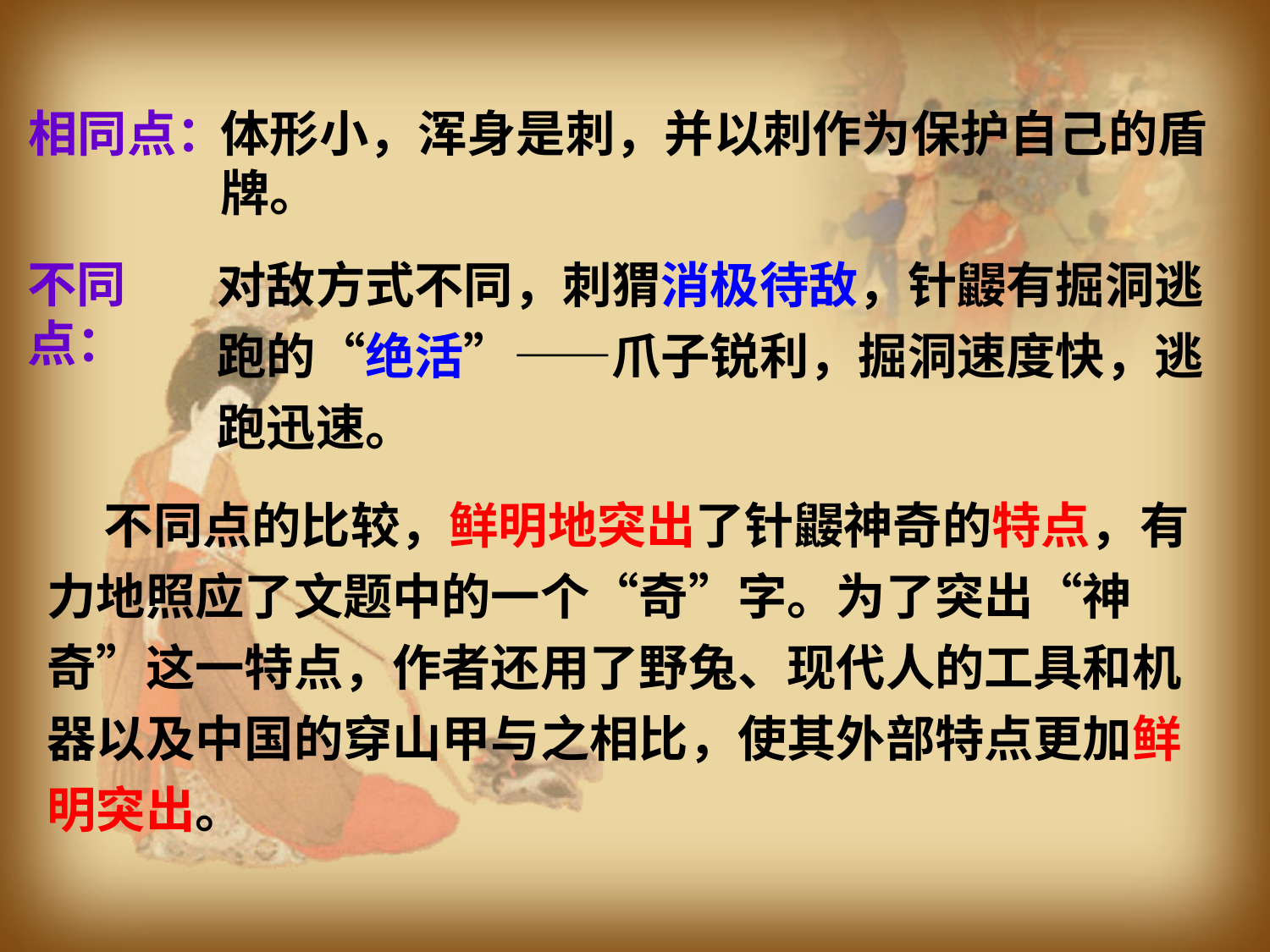

相同点：
体形小，浑身是刺，并以刺作为保护自己的盾牌。
对敌方式不同，刺猬消极待敌，针鼹有掘洞逃跑的“绝活”——爪子锐利，掘洞速度快，逃跑迅速。
不同点：
    不同点的比较，鲜明地突出了针鼹神奇的特点，有力地照应了文题中的一个“奇”字。为了突出“神奇”这一特点，作者还用了野兔、现代人的工具和机器以及中国的穿山甲与之相比，使其外部特点更加鲜明突出。